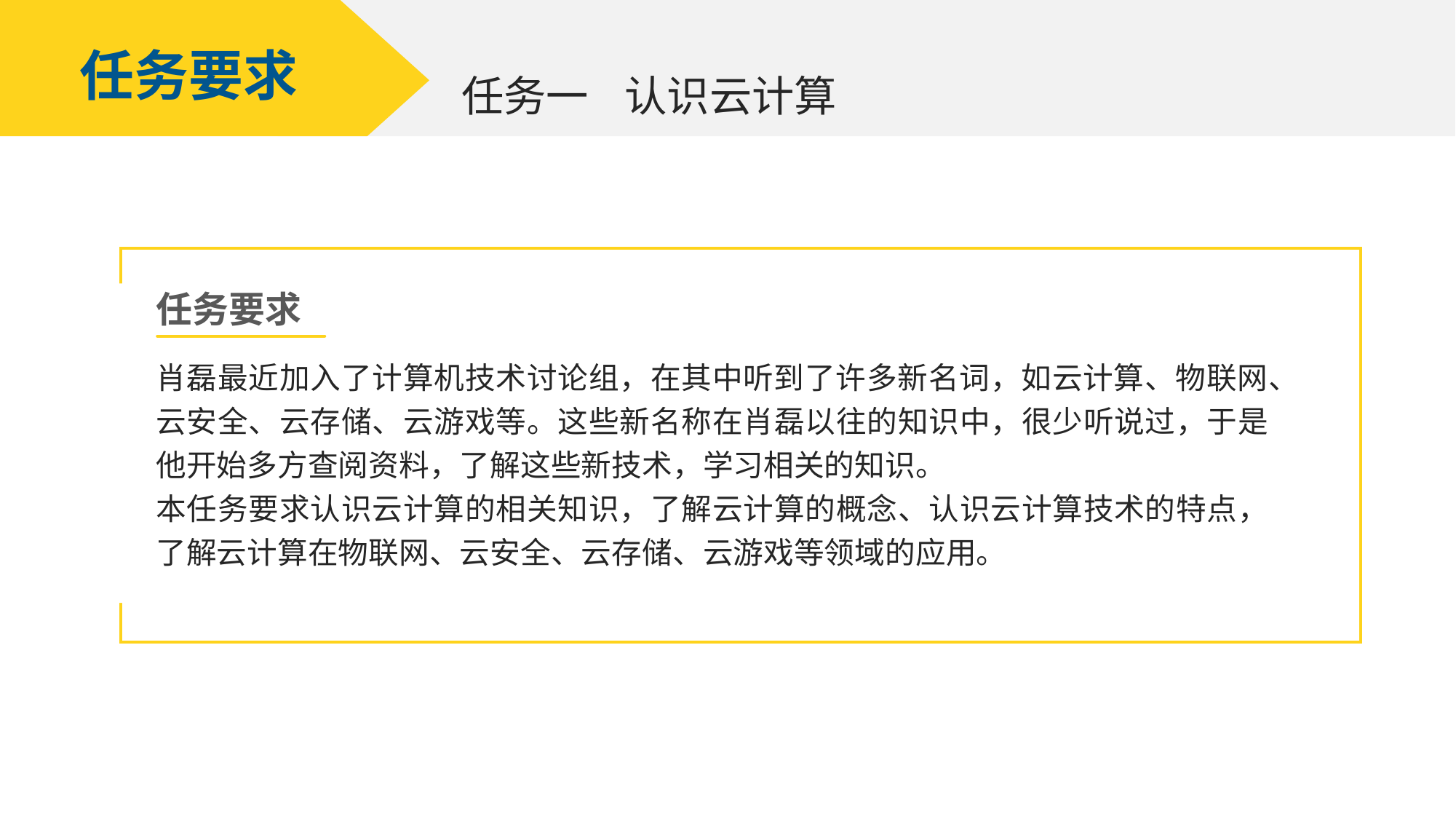

任务要求
认识云计算
任务一

任务要求

肖磊最近加入了计算机技术讨论组，在其中听到了许多新名词，如云计算、物联网、云安全、云存储、云游戏等。这些新名称在肖磊以往的知识中，很少听说过，于是他开始多方查阅资料，了解这些新技术，学习相关的知识。
本任务要求认识云计算的相关知识，了解云计算的概念、认识云计算技术的特点，了解云计算在物联网、云安全、云存储、云游戏等领域的应用。